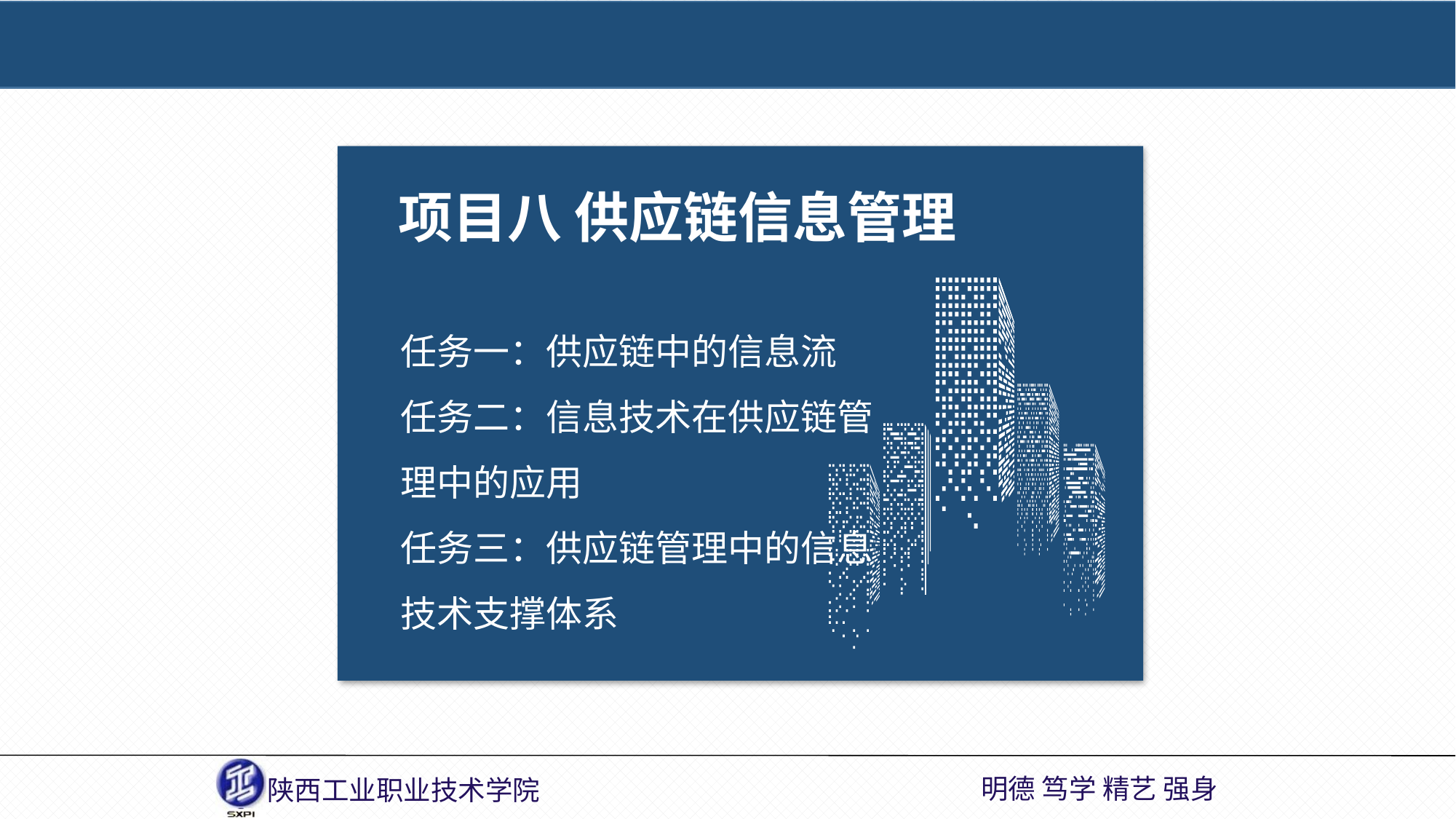

项目八 供应链信息管理

任务一：供应链中的信息流
任务二：信息技术在供应链管理中的应用
任务三：供应链管理中的信息技术支撑体系